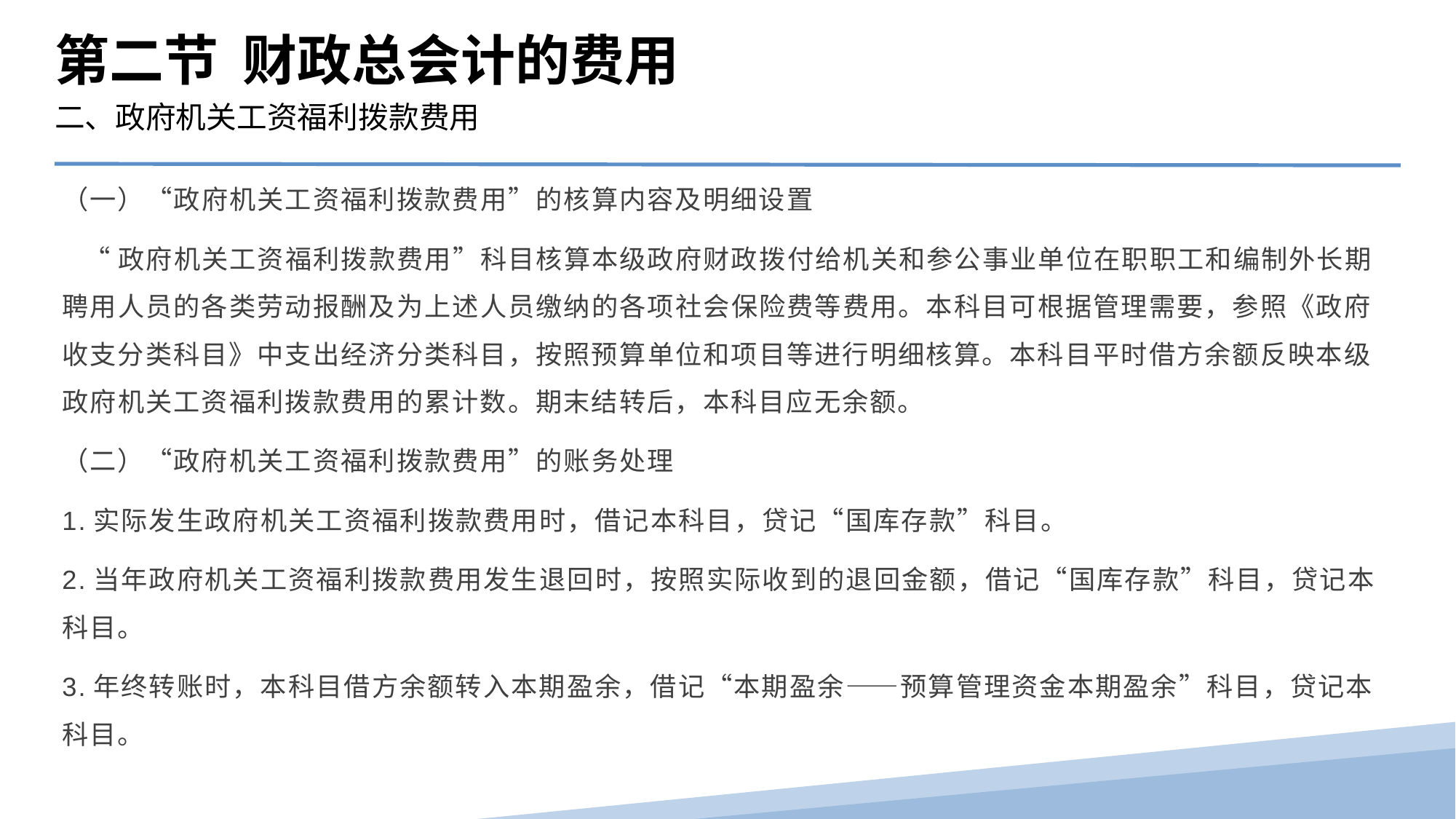

第二节  财政总会计的费用
二、政府机关工资福利拨款费用
（一）“政府机关工资福利拨款费用”的核算内容及明细设置
   “政府机关工资福利拨款费用”科目核算本级政府财政拨付给机关和参公事业单位在职职工和编制外长期聘用人员的各类劳动报酬及为上述人员缴纳的各项社会保险费等费用。本科目可根据管理需要，参照《政府收支分类科目》中支出经济分类科目，按照预算单位和项目等进行明细核算。本科目平时借方余额反映本级政府机关工资福利拨款费用的累计数。期末结转后，本科目应无余额。
（二）“政府机关工资福利拨款费用”的账务处理
1.实际发生政府机关工资福利拨款费用时，借记本科目，贷记“国库存款”科目。
2.当年政府机关工资福利拨款费用发生退回时，按照实际收到的退回金额，借记“国库存款”科目，贷记本科目。
3.年终转账时，本科目借方余额转入本期盈余，借记“本期盈余——预算管理资金本期盈余”科目，贷记本科目。